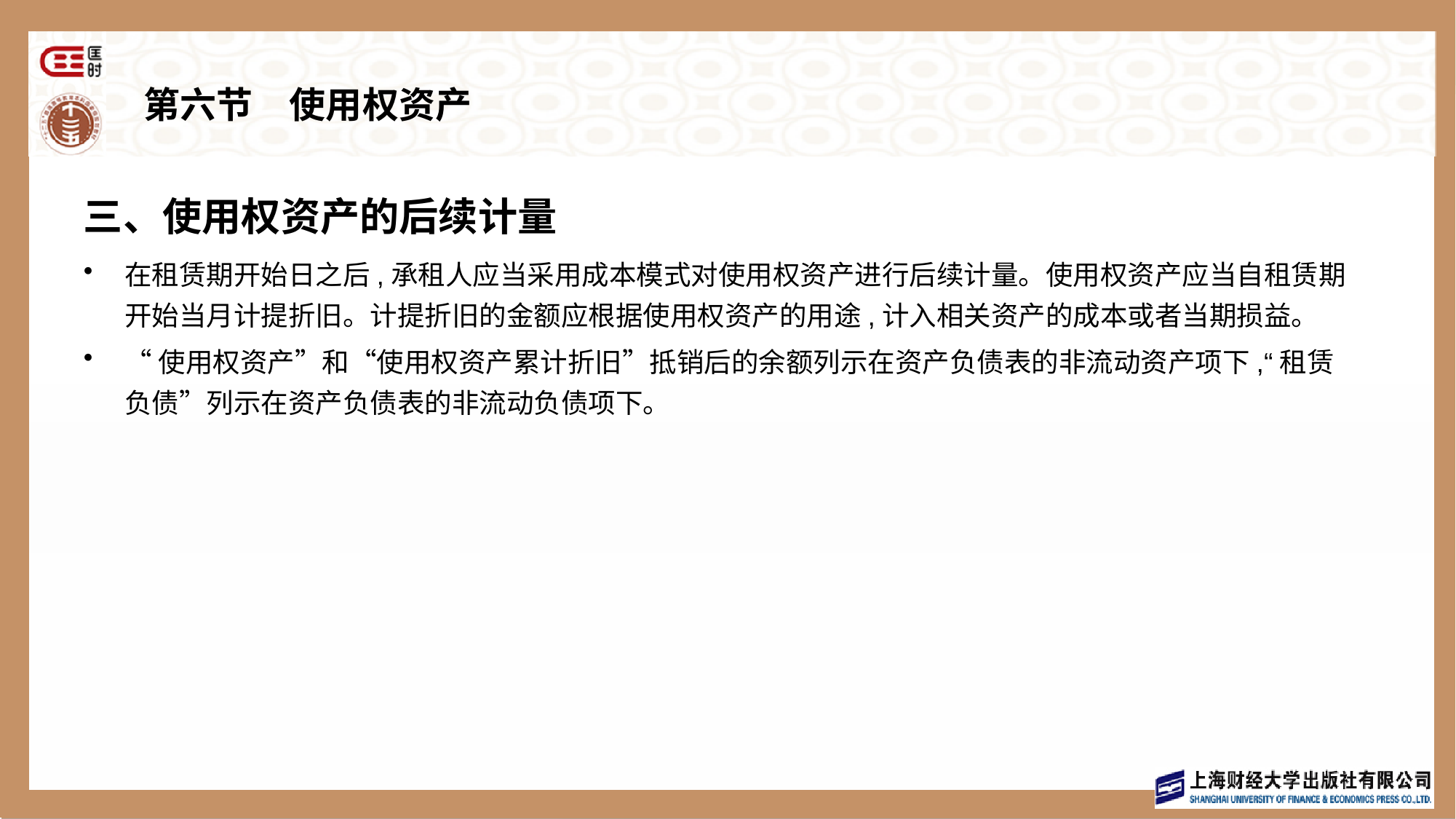

# 第六节　使用权资产
三、使用权资产的后续计量
在租赁期开始日之后,承租人应当采用成本模式对使用权资产进行后续计量。使用权资产应当自租赁期开始当月计提折旧。计提折旧的金额应根据使用权资产的用途,计入相关资产的成本或者当期损益。
“使用权资产”和“使用权资产累计折旧”抵销后的余额列示在资产负债表的非流动资产项下,“租赁负债”列示在资产负债表的非流动负债项下。